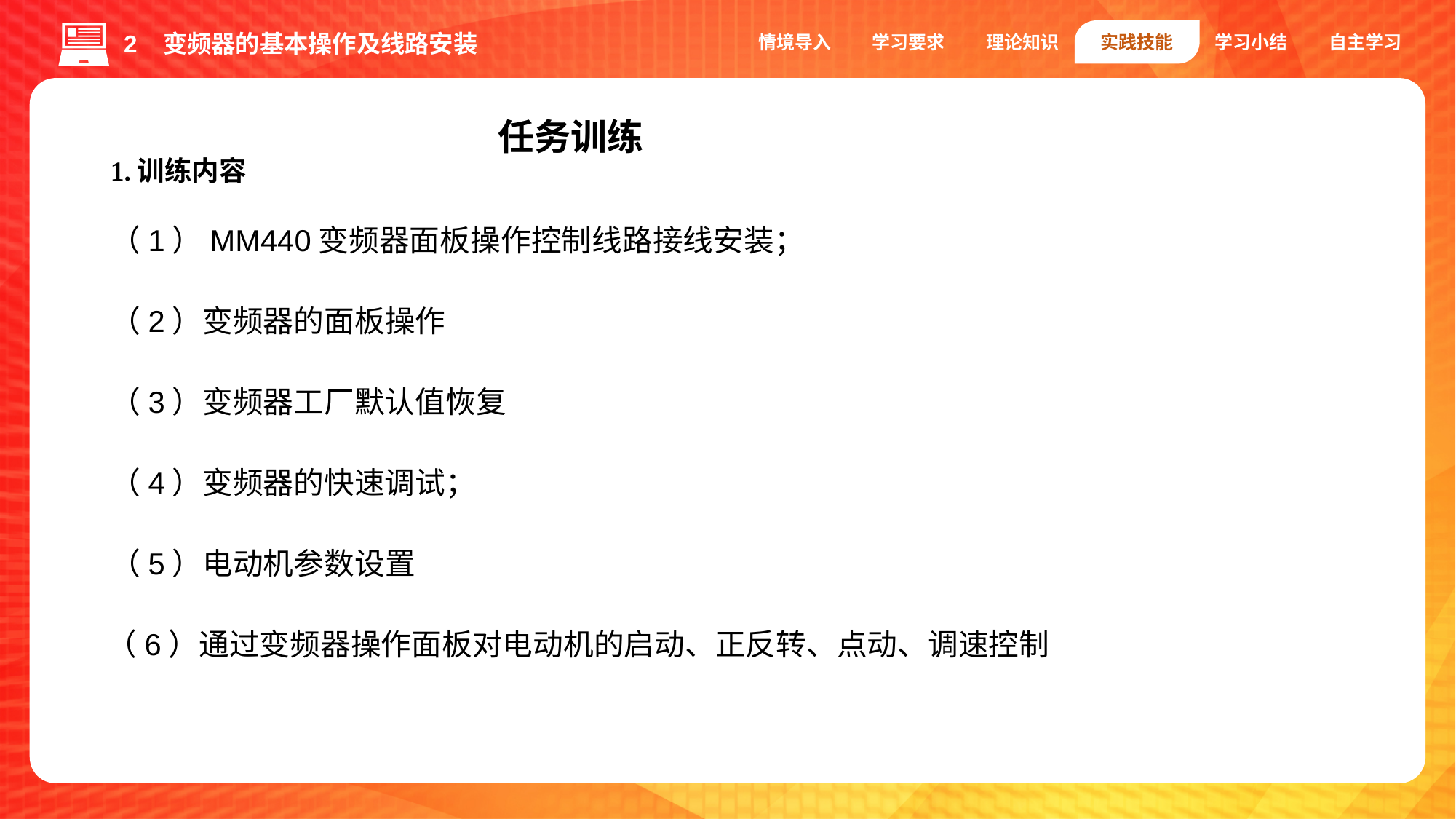

情境导入
学习要求
理论知识
实践技能
学习小结
自主学习

2   变频器的基本操作及线路安装
任务训练
1.训练内容
（1）MM440变频器面板操作控制线路接线安装；
（2）变频器的面板操作
（3）变频器工厂默认值恢复
（4）变频器的快速调试；
（5）电动机参数设置
（6）通过变频器操作面板对电动机的启动、正反转、点动、调速控制